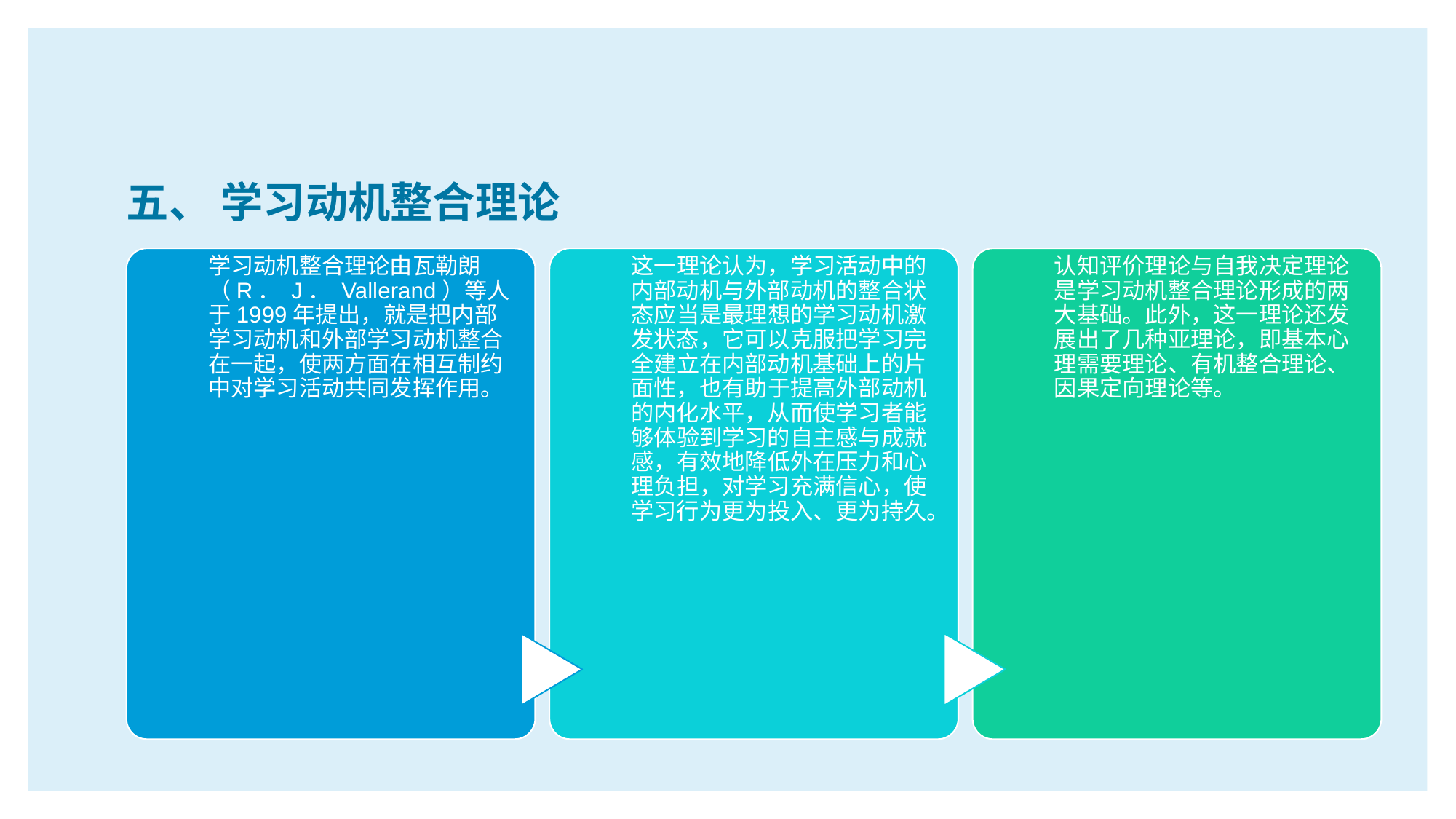

五、 学习动机整合理论

学习动机整合理论由瓦勒朗（R． J． Vallerand）等人于1999年提出，就是把内部学习动机和外部学习动机整合在一起，使两方面在相互制约中对学习活动共同发挥作用。

这一理论认为，学习活动中的内部动机与外部动机的整合状态应当是最理想的学习动机激发状态，它可以克服把学习完全建立在内部动机基础上的片面性，也有助于提高外部动机的内化水平，从而使学习者能够体验到学习的自主感与成就感，有效地降低外在压力和心理负担，对学习充满信心，使学习行为更为投入、更为持久。

认知评价理论与自我决定理论是学习动机整合理论形成的两大基础。此外，这一理论还发展出了几种亚理论，即基本心理需要理论、有机整合理论、因果定向理论等。